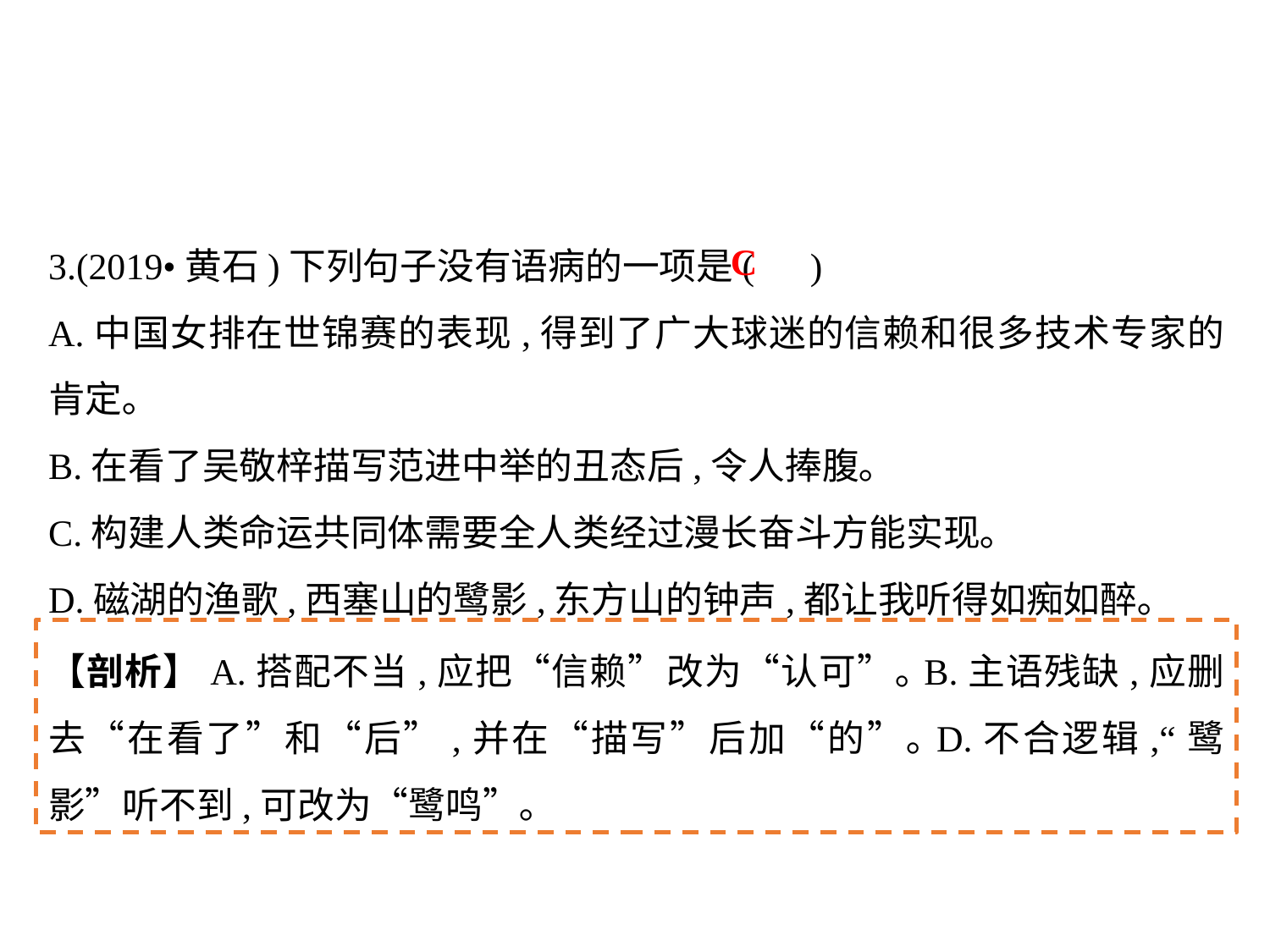

3.(2019•黄石)下列句子没有语病的一项是(      )
A.中国女排在世锦赛的表现,得到了广大球迷的信赖和很多技术专家的肯定｡
B.在看了吴敬梓描写范进中举的丑态后,令人捧腹｡
C.构建人类命运共同体需要全人类经过漫长奋斗方能实现｡
D.磁湖的渔歌,西塞山的鹭影,东方山的钟声,都让我听得如痴如醉｡
C
【剖析】A.搭配不当,应把“信赖”改为“认可”｡B.主语残缺,应删去“在看了”和“后”,并在“描写”后加“的”｡D.不合逻辑,“鹭影”听不到,可改为“鹭鸣”｡